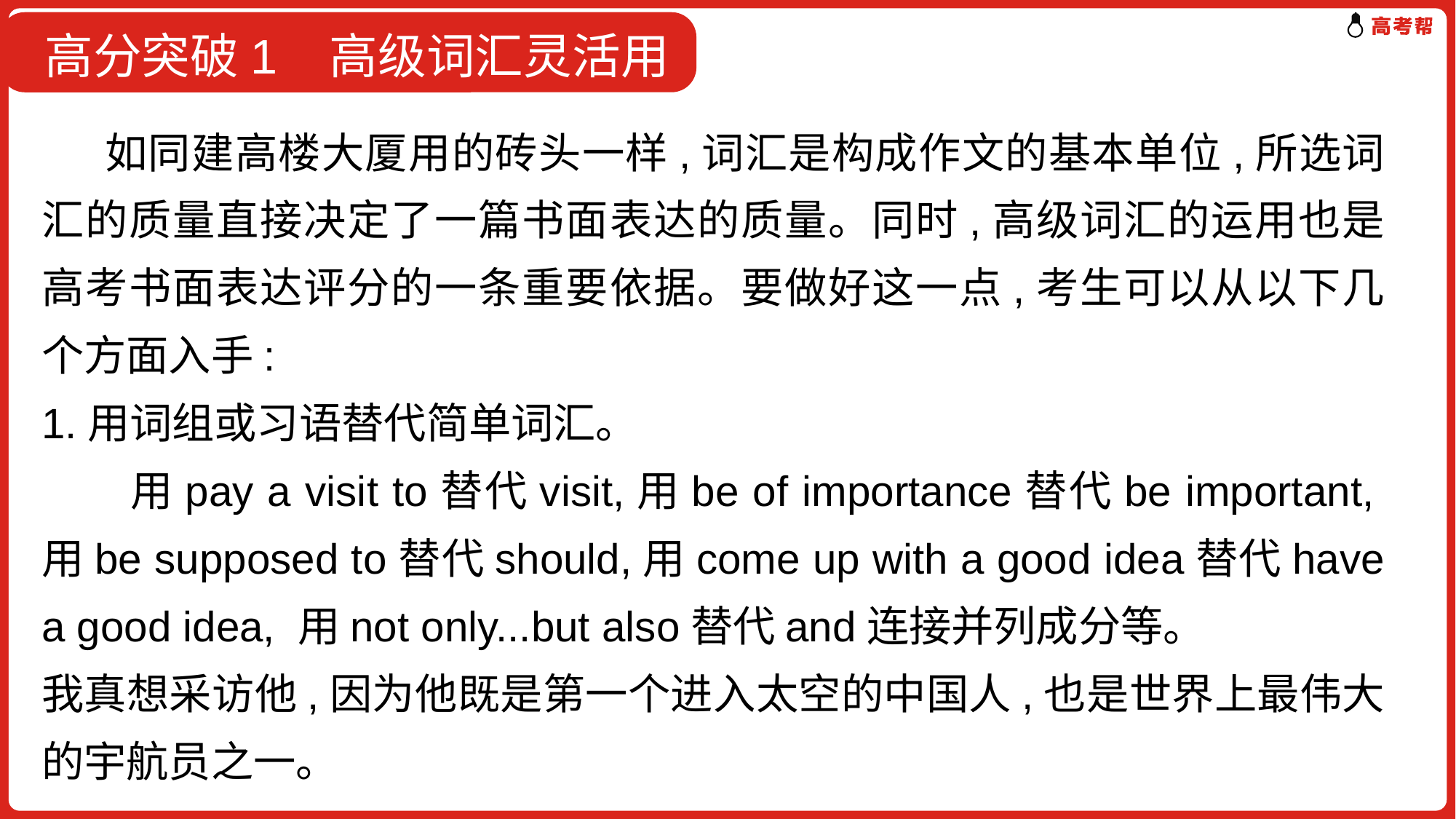

高分突破1   高级词汇灵活用
     如同建高楼大厦用的砖头一样,词汇是构成作文的基本单位,所选词汇的质量直接决定了一篇书面表达的质量。同时,高级词汇的运用也是高考书面表达评分的一条重要依据。要做好这一点,考生可以从以下几个方面入手:
1.用词组或习语替代简单词汇。
　　用pay a visit to替代visit,用be of importance替代be important,用be supposed to替代should,用come up with a good idea替代have a good idea, 用not only...but also替代and连接并列成分等。
我真想采访他,因为他既是第一个进入太空的中国人,也是世界上最伟大的宇航员之一。